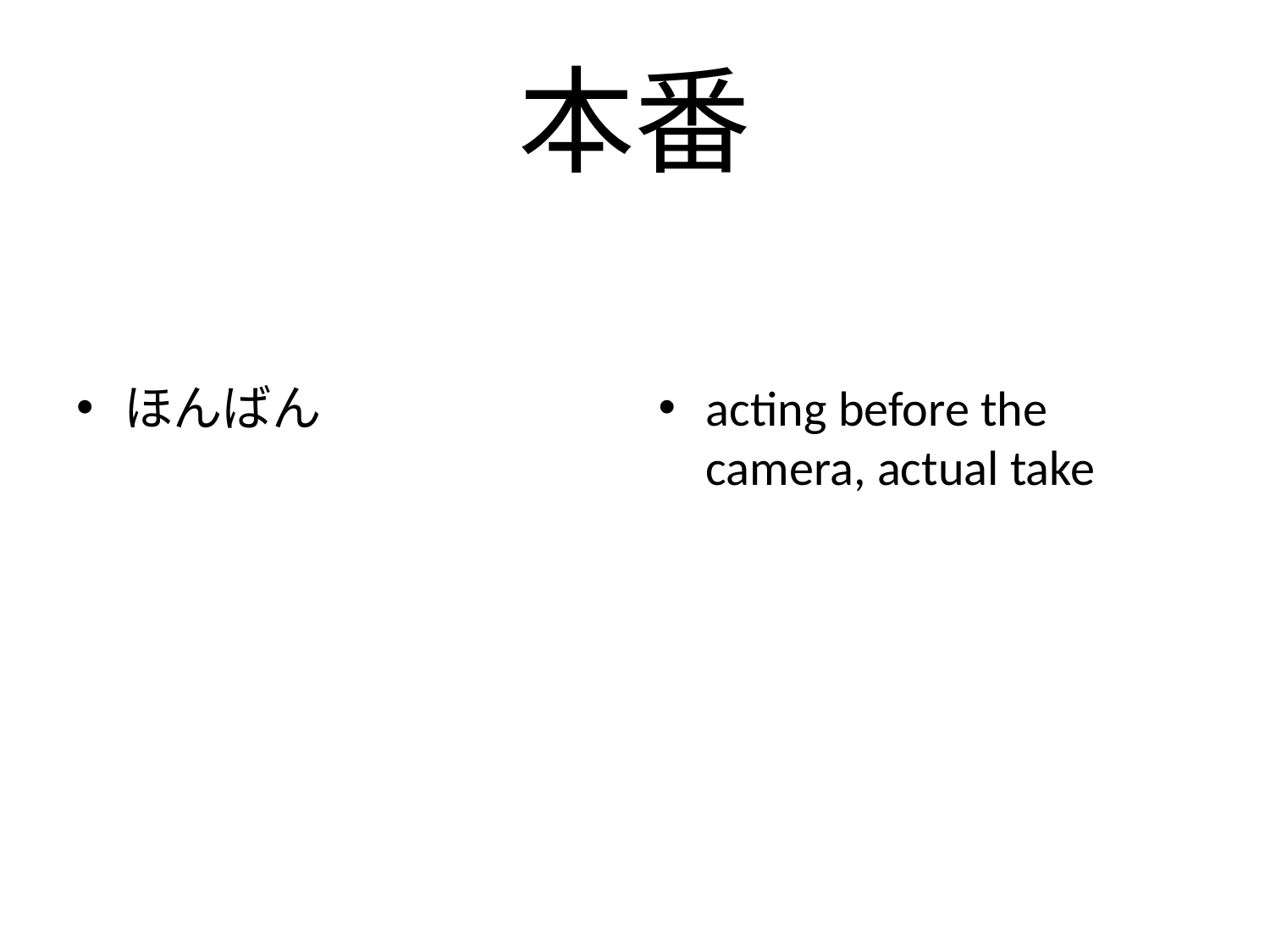

# 本番
ほんばん
acting before the camera, actual take